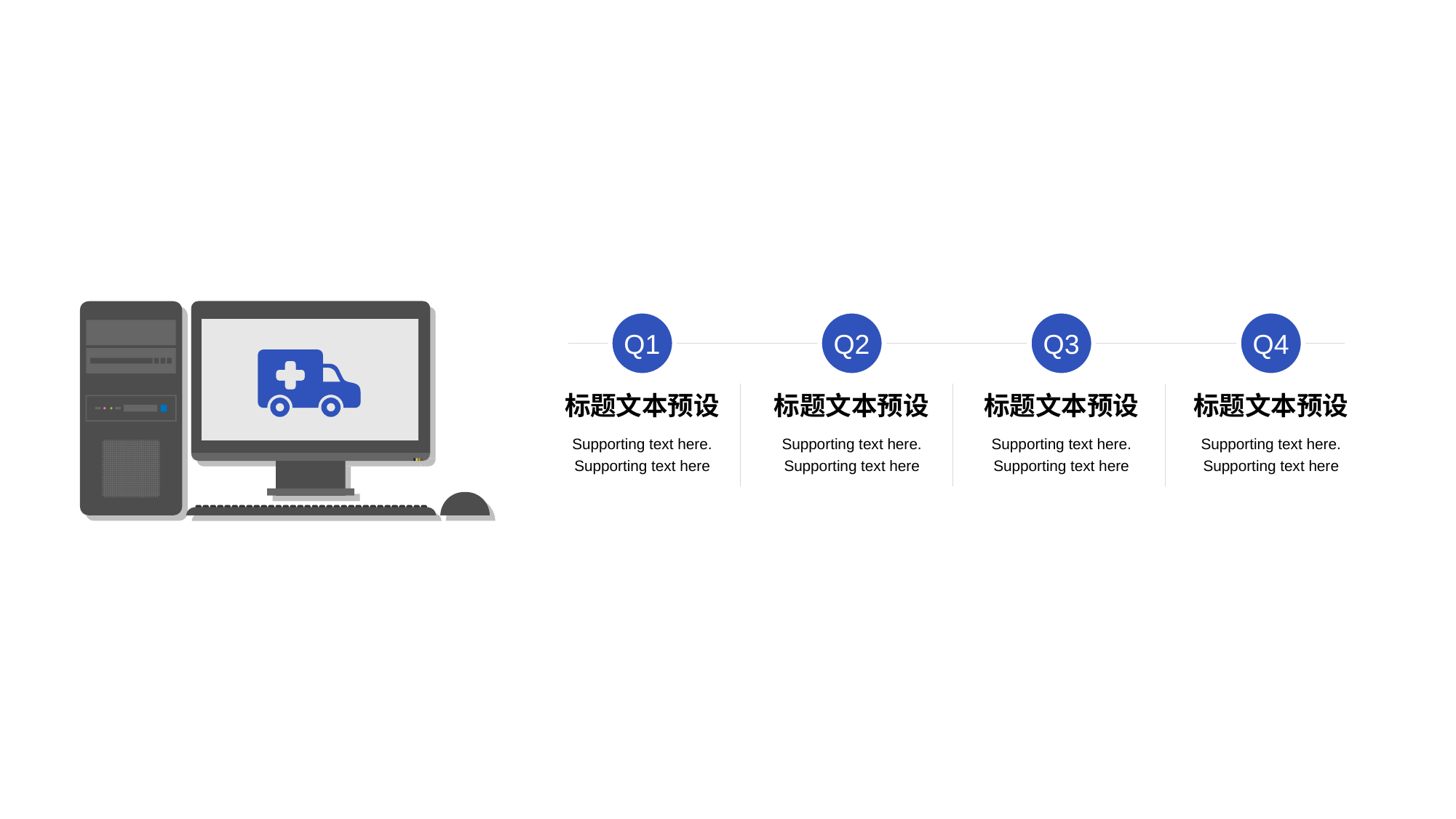

Q1
Q2
Q3
Q4
标题文本预设
标题文本预设
标题文本预设
标题文本预设
Supporting text here.
Supporting text here
Supporting text here.
Supporting text here
Supporting text here.
Supporting text here
Supporting text here.
Supporting text here